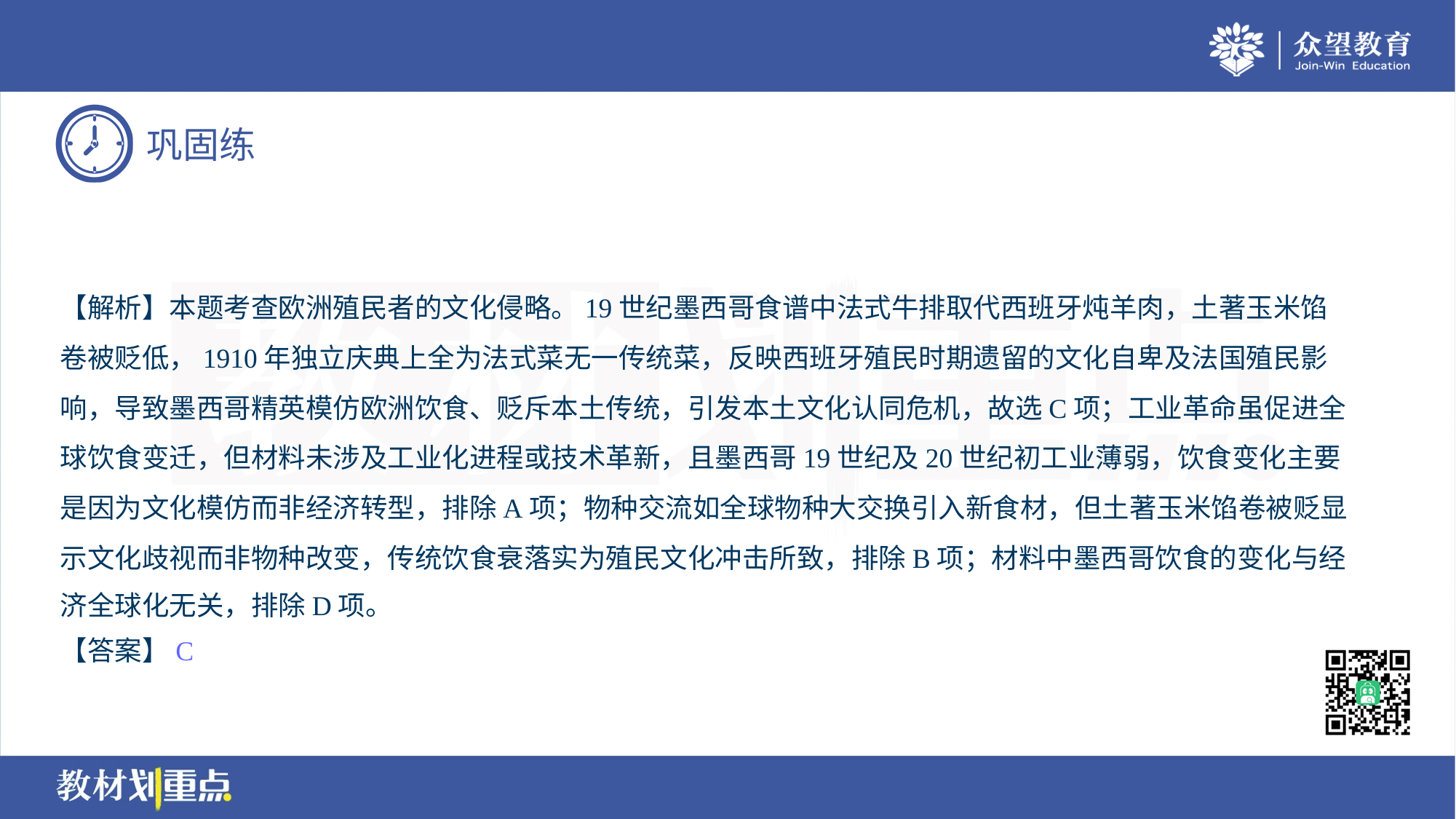

【解析】本题考查欧洲殖民者的文化侵略。19世纪墨西哥食谱中法式牛排取代西班牙炖羊肉，土著玉米馅
卷被贬低，1910年独立庆典上全为法式菜无一传统菜，反映西班牙殖民时期遗留的文化自卑及法国殖民影
响，导致墨西哥精英模仿欧洲饮食、贬斥本土传统，引发本土文化认同危机，故选C项；工业革命虽促进全
球饮食变迁，但材料未涉及工业化进程或技术革新，且墨西哥19世纪及20世纪初工业薄弱，饮食变化主要
是因为文化模仿而非经济转型，排除A项；物种交流如全球物种大交换引入新食材，但土著玉米馅卷被贬显
示文化歧视而非物种改变，传统饮食衰落实为殖民文化冲击所致，排除B项；材料中墨西哥饮食的变化与经
济全球化无关，排除D项。
【答案】C